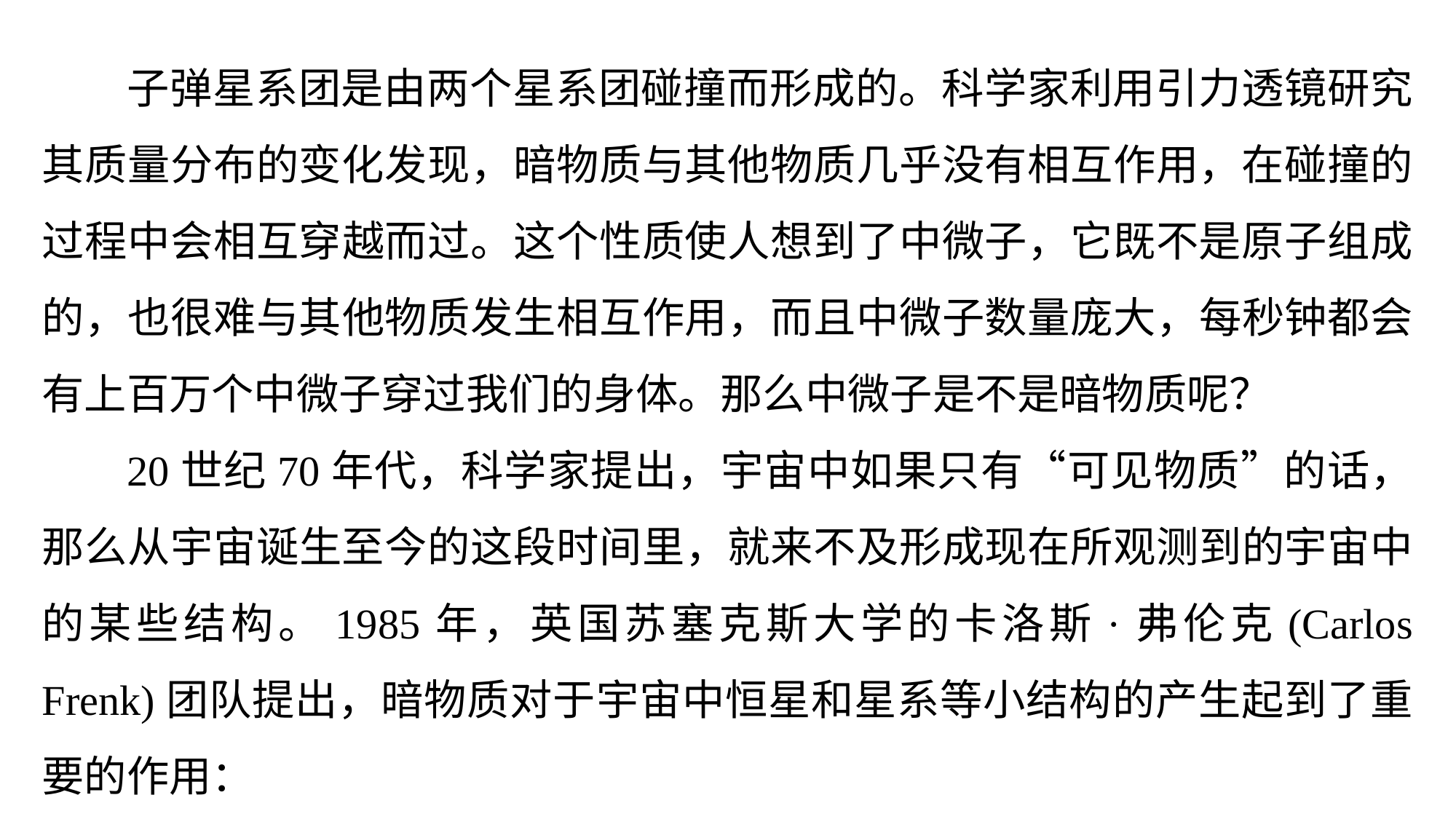

子弹星系团是由两个星系团碰撞而形成的。科学家利用引力透镜研究其质量分布的变化发现，暗物质与其他物质几乎没有相互作用，在碰撞的过程中会相互穿越而过。这个性质使人想到了中微子，它既不是原子组成的，也很难与其他物质发生相互作用，而且中微子数量庞大，每秒钟都会有上百万个中微子穿过我们的身体。那么中微子是不是暗物质呢？
20世纪70年代，科学家提出，宇宙中如果只有“可见物质”的话，那么从宇宙诞生至今的这段时间里，就来不及形成现在所观测到的宇宙中的某些结构。1985年，英国苏塞克斯大学的卡洛斯·弗伦克(Carlos Frenk)团队提出，暗物质对于宇宙中恒星和星系等小结构的产生起到了重要的作用：